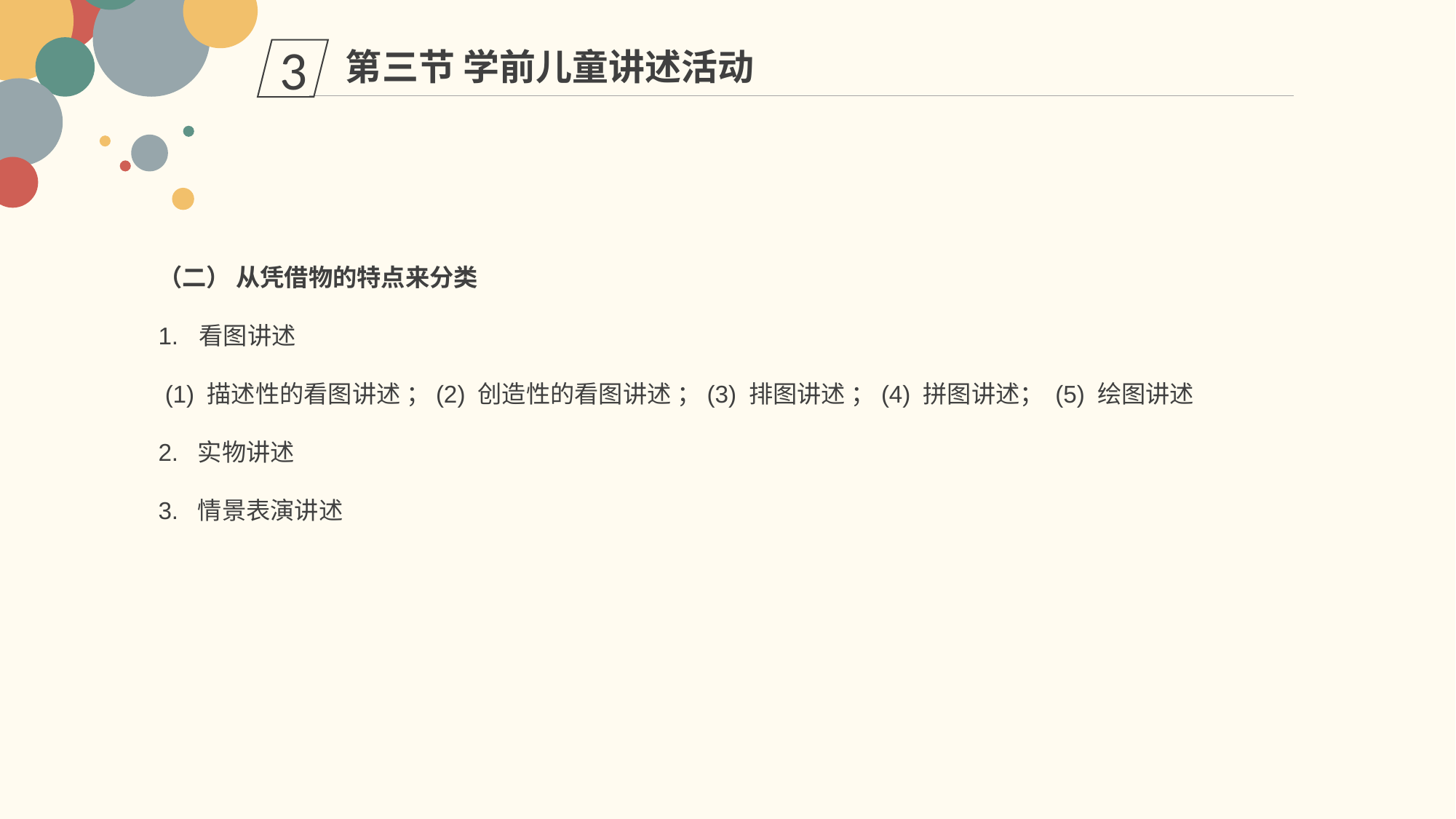

第三节 学前儿童讲述活动
3
（二） 从凭借物的特点来分类
看图讲述
 (1) 描述性的看图讲述 ；(2) 创造性的看图讲述 ；(3) 排图讲述 ；(4) 拼图讲述； (5) 绘图讲述
2.  实物讲述
3.  情景表演讲述